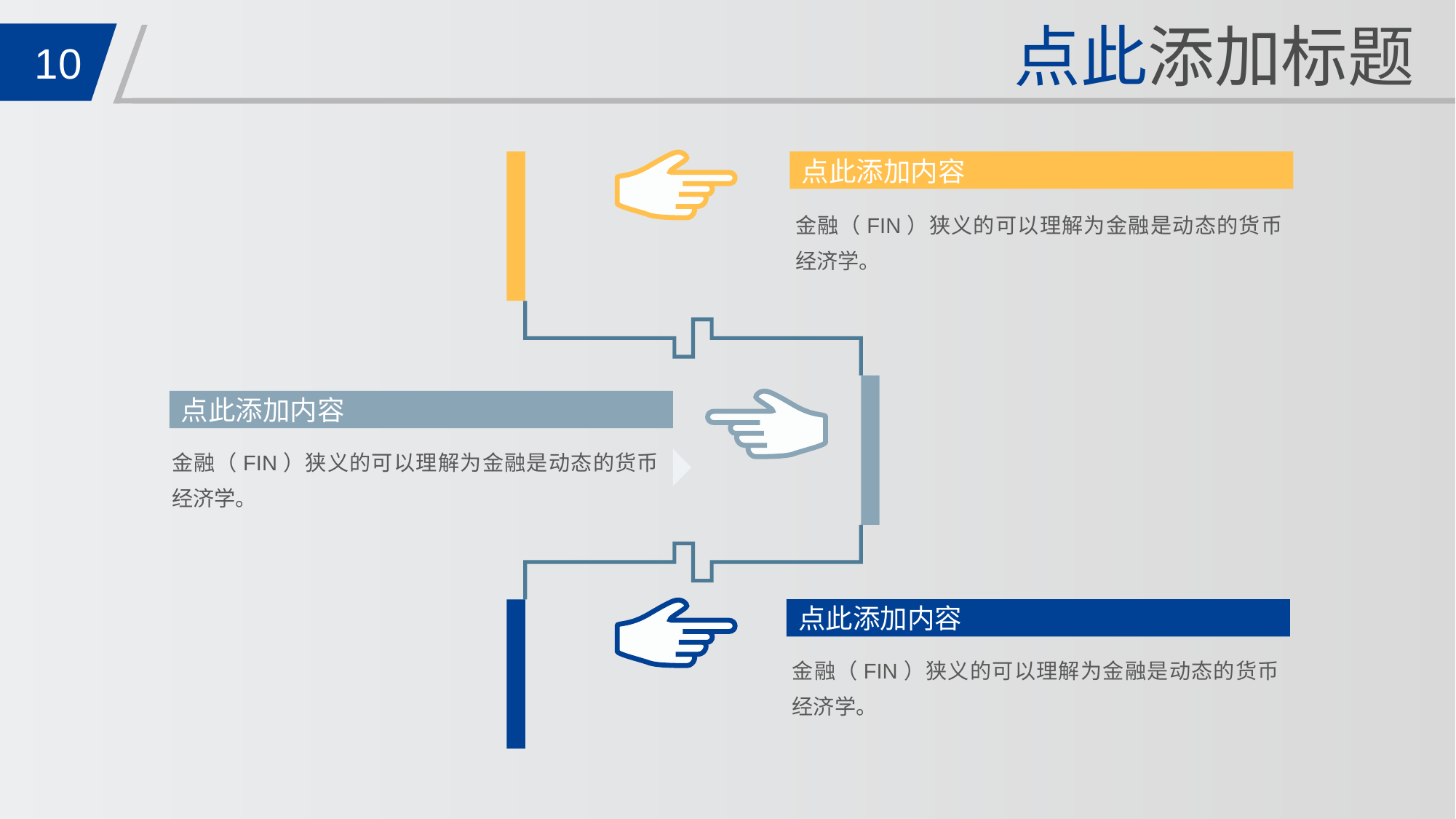

点此添加标题

10

点此添加内容

金融（FIN）狭义的可以理解为金融是动态的货币经济学。

点此添加内容

金融（FIN）狭义的可以理解为金融是动态的货币经济学。

点此添加内容

金融（FIN）狭义的可以理解为金融是动态的货币经济学。